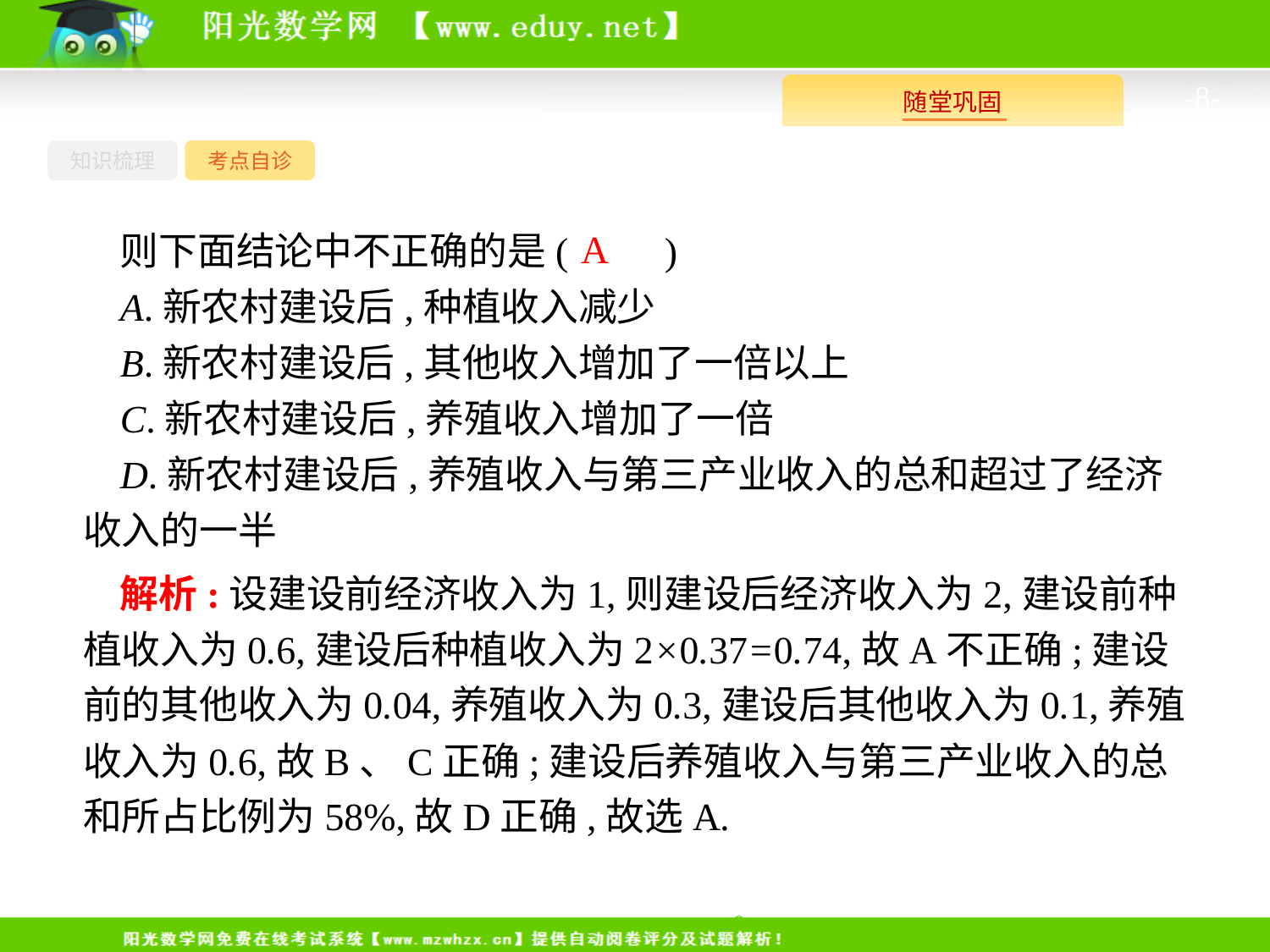

-8-
知识梳理
考点自诊
A
则下面结论中不正确的是(　　)
A.新农村建设后,种植收入减少
B.新农村建设后,其他收入增加了一倍以上
C.新农村建设后,养殖收入增加了一倍
D.新农村建设后,养殖收入与第三产业收入的总和超过了经济收入的一半
解析:设建设前经济收入为1,则建设后经济收入为2,建设前种植收入为0.6,建设后种植收入为2×0.37=0.74,故A不正确;建设前的其他收入为0.04,养殖收入为0.3,建设后其他收入为0.1,养殖收入为0.6,故B、C正确;建设后养殖收入与第三产业收入的总和所占比例为58%,故D正确,故选A.